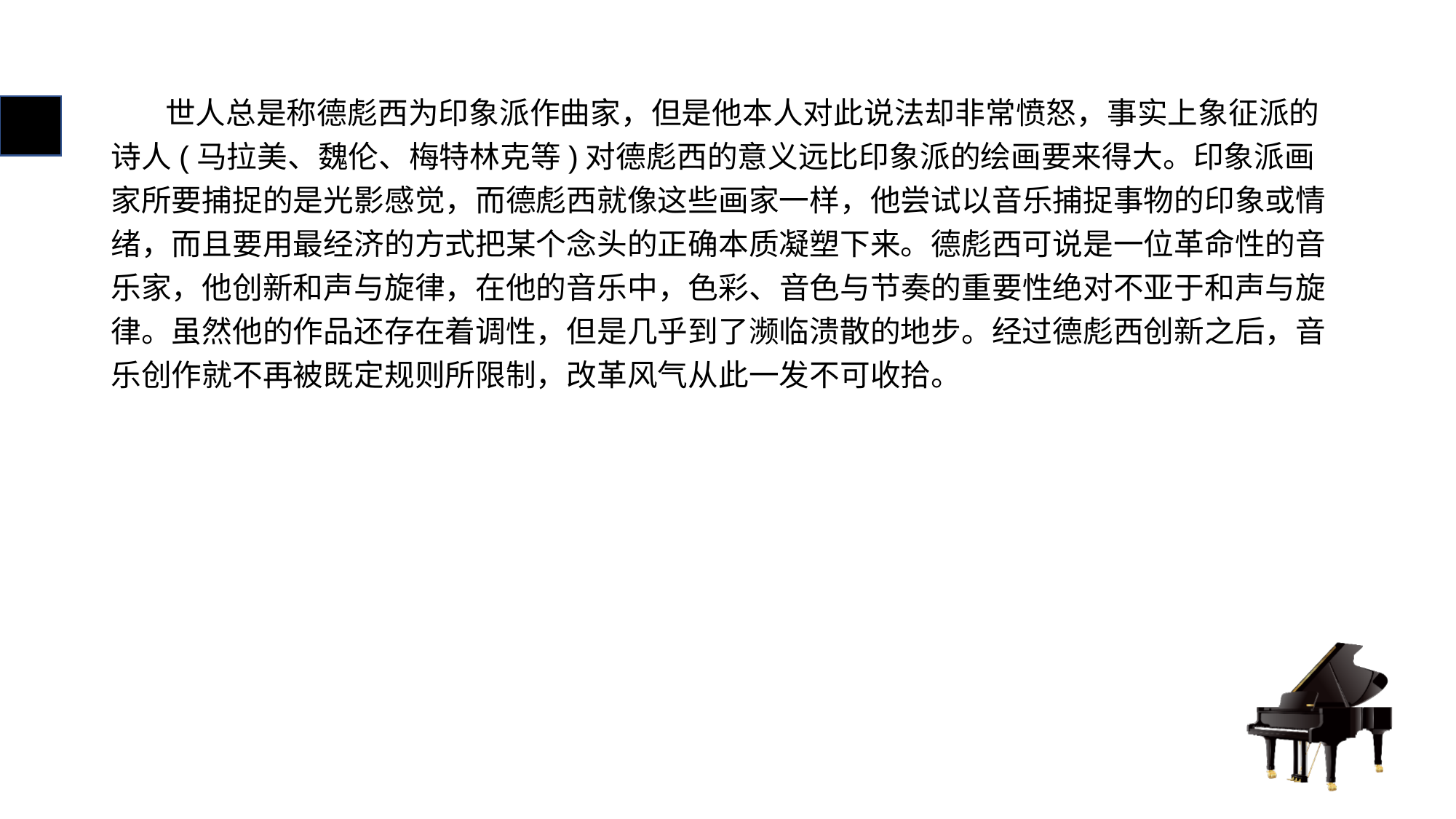

# 世人总是称德彪西为印象派作曲家，但是他本人对此说法却非常愤怒，事实上象征派的诗人(马拉美、魏伦、梅特林克等)对德彪西的意义远比印象派的绘画要来得大。印象派画家所要捕捉的是光影感觉，而德彪西就像这些画家一样，他尝试以音乐捕捉事物的印象或情绪，而且要用最经济的方式把某个念头的正确本质凝塑下来。德彪西可说是一位革命性的音乐家，他创新和声与旋律，在他的音乐中，色彩、音色与节奏的重要性绝对不亚于和声与旋律。虽然他的作品还存在着调性，但是几乎到了濒临溃散的地步。经过德彪西创新之后，音乐创作就不再被既定规则所限制，改革风气从此一发不可收拾。